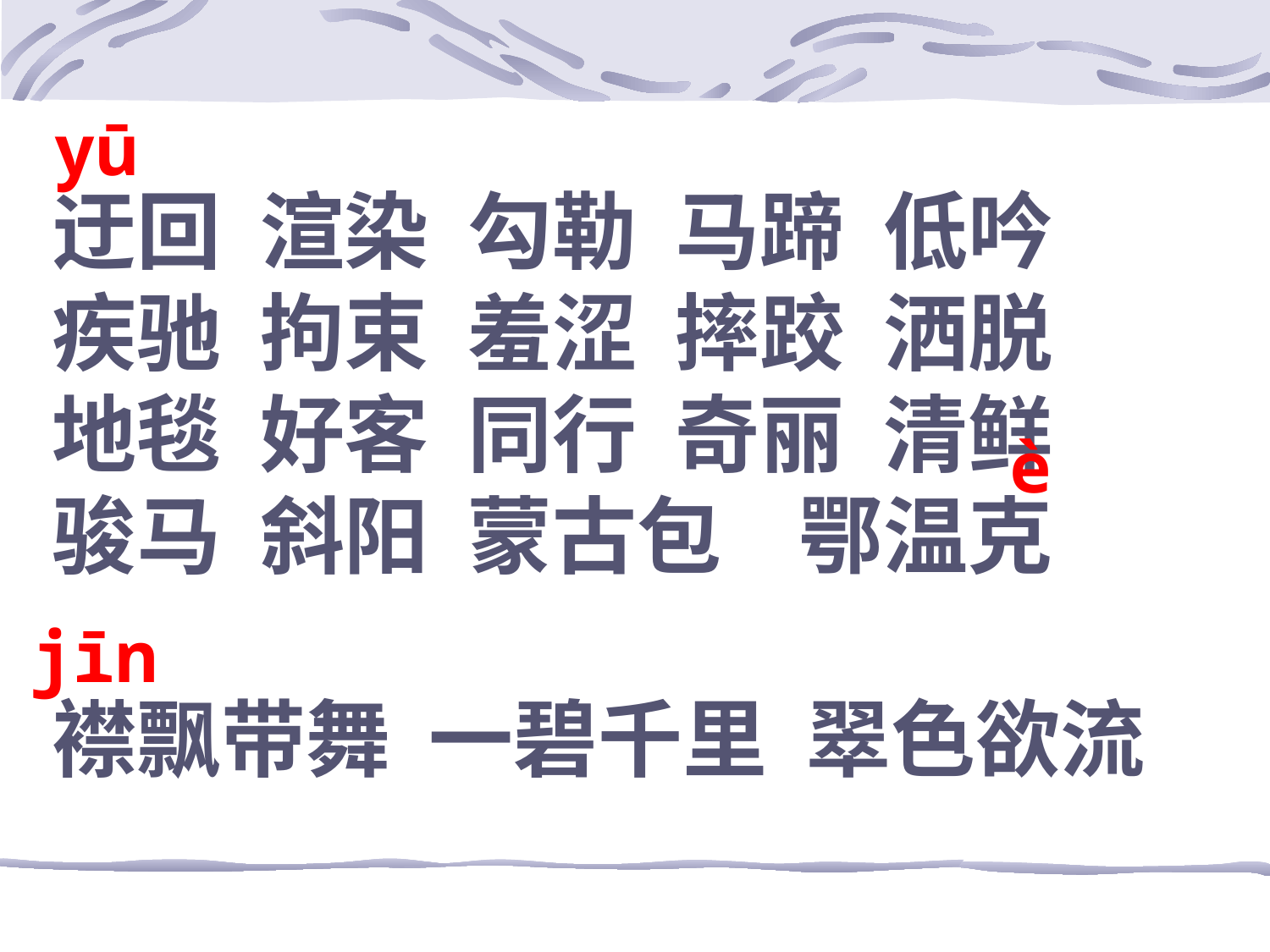

yū
迂回  渲染  勾勒  马蹄  低吟
疾驰  拘束  羞涩  摔跤  洒脱
地毯  好客  同行  奇丽  清鲜
骏马  斜阳  蒙古包    鄂温克

襟飘带舞  一碧千里  翠色欲流
è
jīn